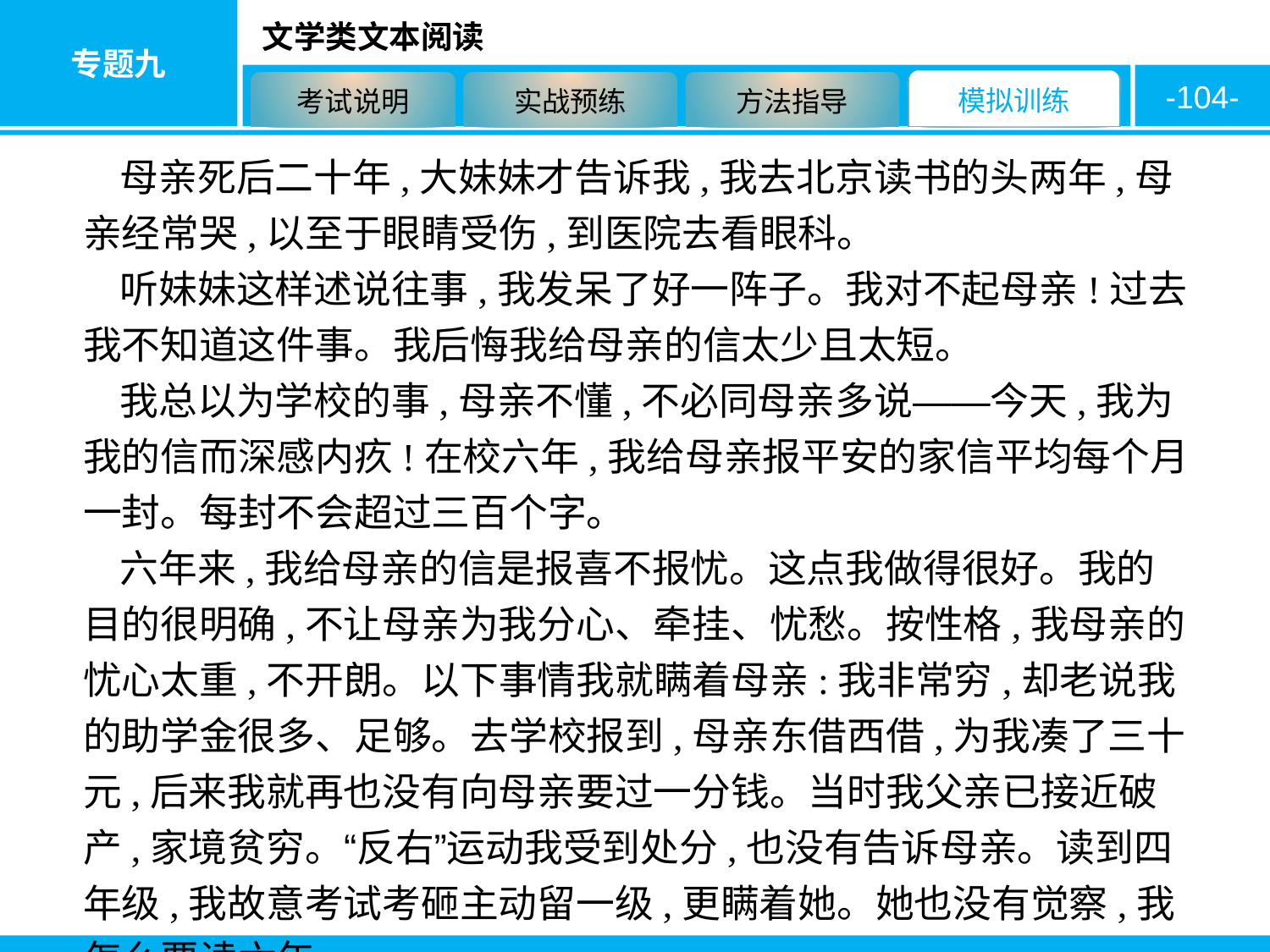

-104-
母亲死后二十年,大妹妹才告诉我,我去北京读书的头两年,母亲经常哭,以至于眼睛受伤,到医院去看眼科。
听妹妹这样述说往事,我发呆了好一阵子。我对不起母亲!过去我不知道这件事。我后悔我给母亲的信太少且太短。
我总以为学校的事,母亲不懂,不必同母亲多说——今天,我为我的信而深感内疚!在校六年,我给母亲报平安的家信平均每个月一封。每封不会超过三百个字。
六年来,我给母亲的信是报喜不报忧。这点我做得很好。我的目的很明确,不让母亲为我分心、牵挂、忧愁。按性格,我母亲的忧心太重,不开朗。以下事情我就瞒着母亲:我非常穷,却老说我的助学金很多、足够。去学校报到,母亲东借西借,为我凑了三十元,后来我就再也没有向母亲要过一分钱。当时我父亲已接近破产,家境贫穷。“反右”运动我受到处分,也没有告诉母亲。读到四年级,我故意考试考砸主动留一级,更瞒着她。她也没有觉察,我怎么要读六年。